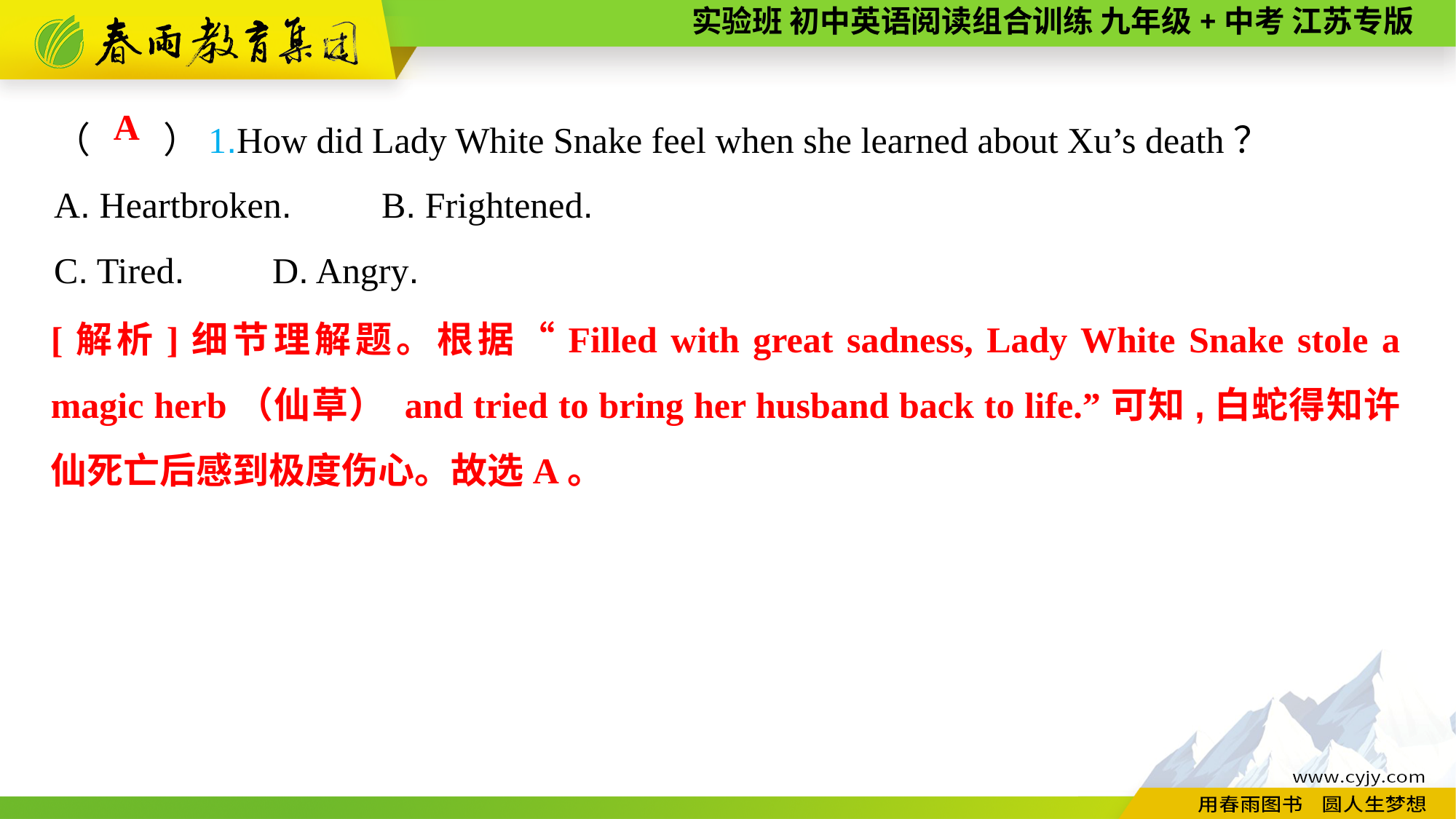

（　　）1.How did Lady White Snake feel when she learned about Xu’s death？
A. Heartbroken.	B. Frightened.
C. Tired.	D. Angry.
A
[解析]细节理解题。根据“Filled with great sadness, Lady White Snake stole a magic herb（仙草） and tried to bring her husband back to life.”可知,白蛇得知许仙死亡后感到极度伤心。故选A。